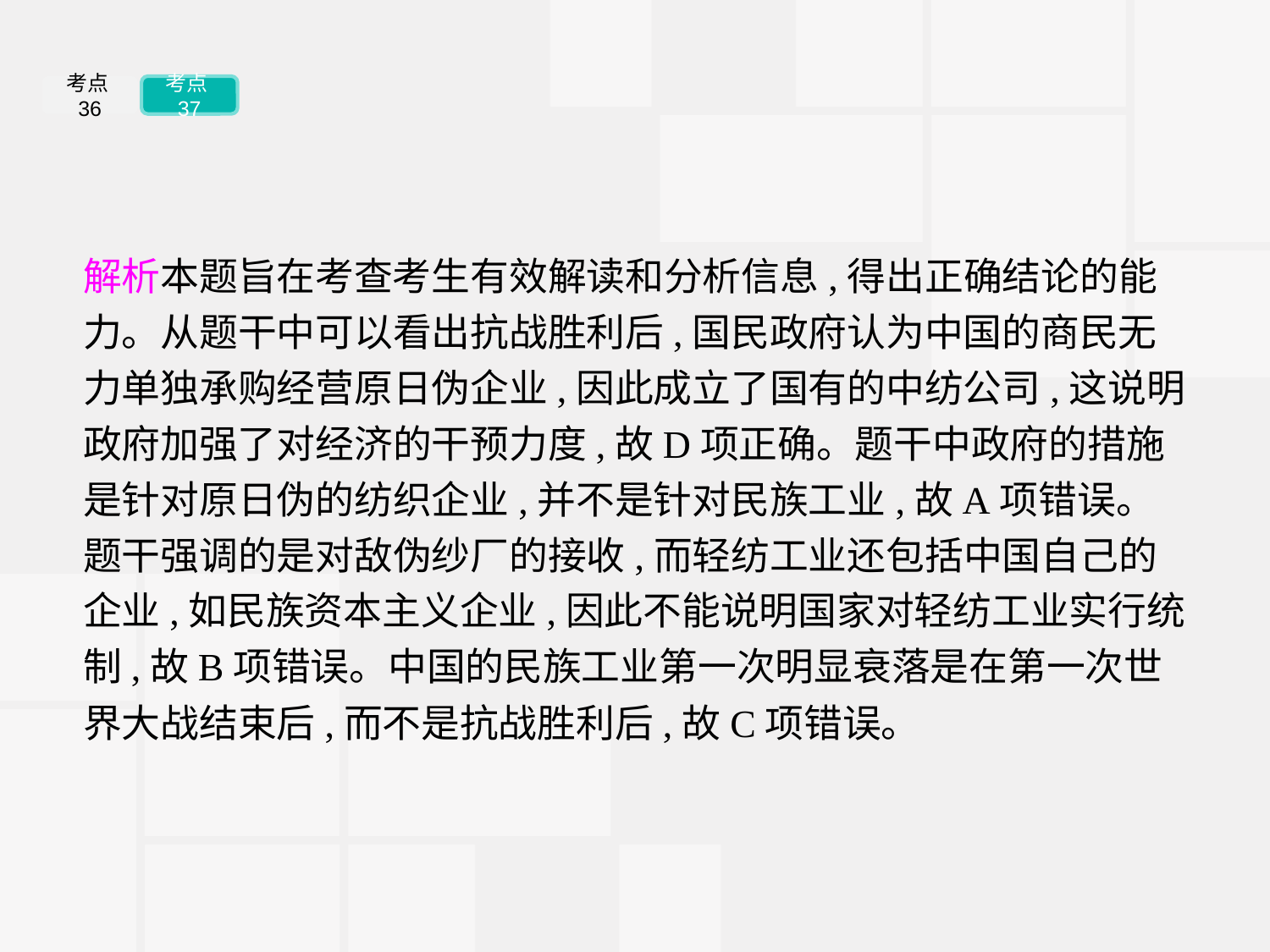

考点36
考点37
解析本题旨在考查考生有效解读和分析信息,得出正确结论的能力。从题干中可以看出抗战胜利后,国民政府认为中国的商民无力单独承购经营原日伪企业,因此成立了国有的中纺公司,这说明政府加强了对经济的干预力度,故D项正确。题干中政府的措施是针对原日伪的纺织企业,并不是针对民族工业,故A项错误。题干强调的是对敌伪纱厂的接收,而轻纺工业还包括中国自己的企业,如民族资本主义企业,因此不能说明国家对轻纺工业实行统制,故B项错误。中国的民族工业第一次明显衰落是在第一次世界大战结束后,而不是抗战胜利后,故C项错误。